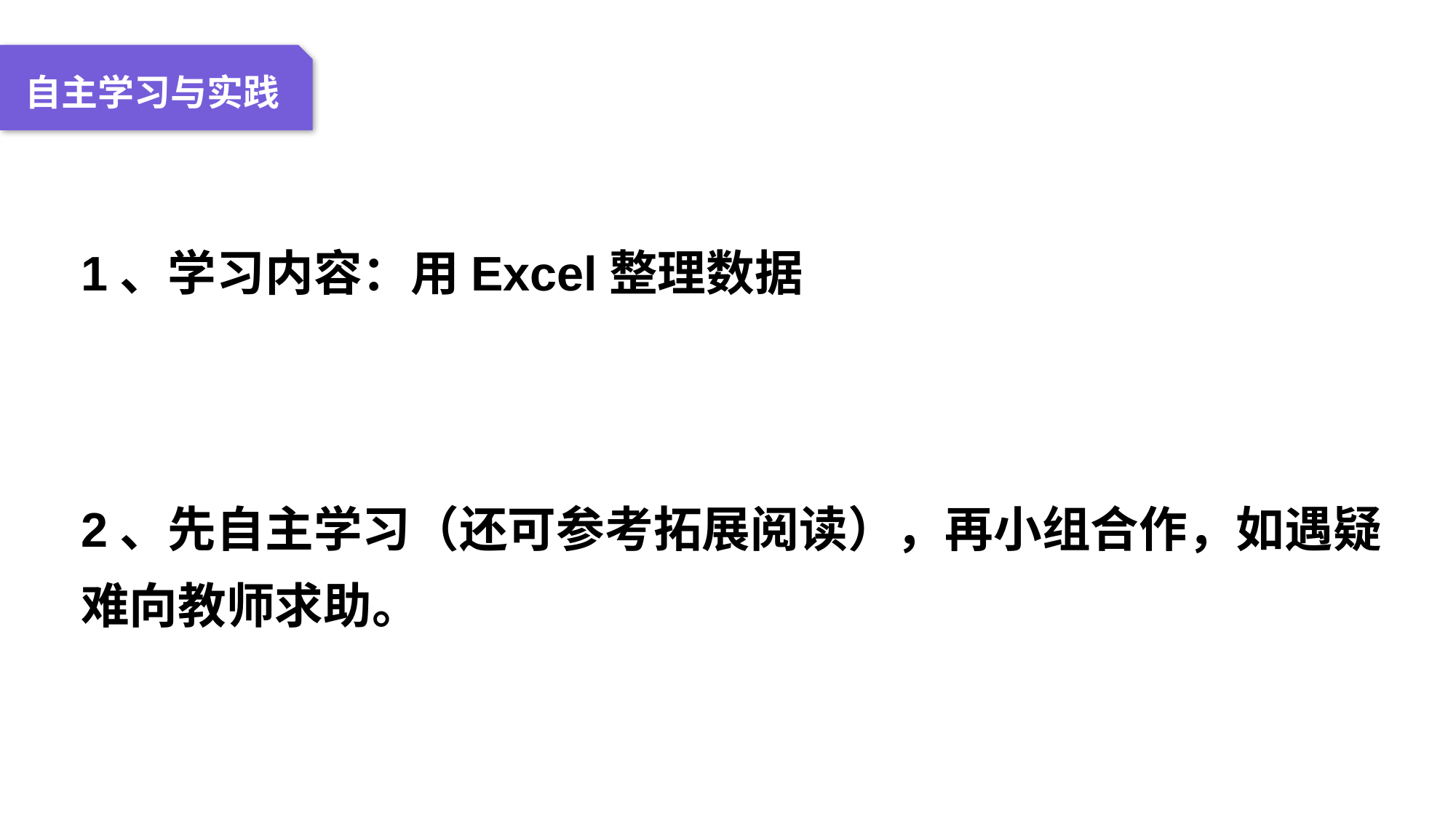

04 名词解释
01 准备过程
02 整体结构
03 重点说明
自主学习与实践
1、学习内容：用Excel整理数据
2、先自主学习（还可参考拓展阅读），再小组合作，如遇疑难向教师求助。